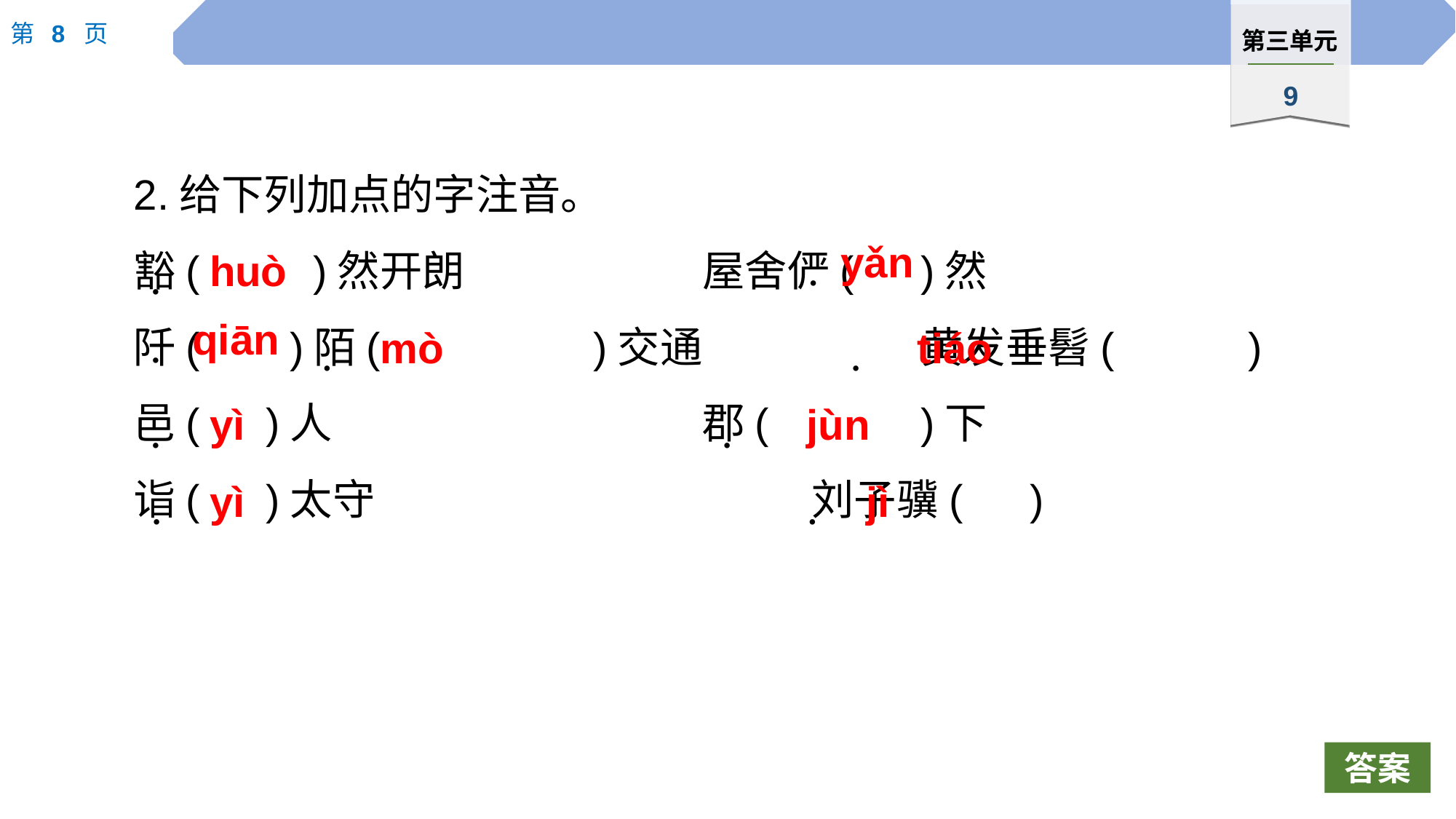

2.给下列加点的字注音。
豁(	    )然开朗　　　　　	屋舍俨(	)然
阡(	  )陌(		)交通		黄发垂髫(		)
邑(	)人				郡(		)下
诣(	)太守				刘子骥(	)
yǎn
huò
·
·
qiān
mò
tiáo
·
·
·
yì
jùn
·
·
yì
jì
·
·
答案